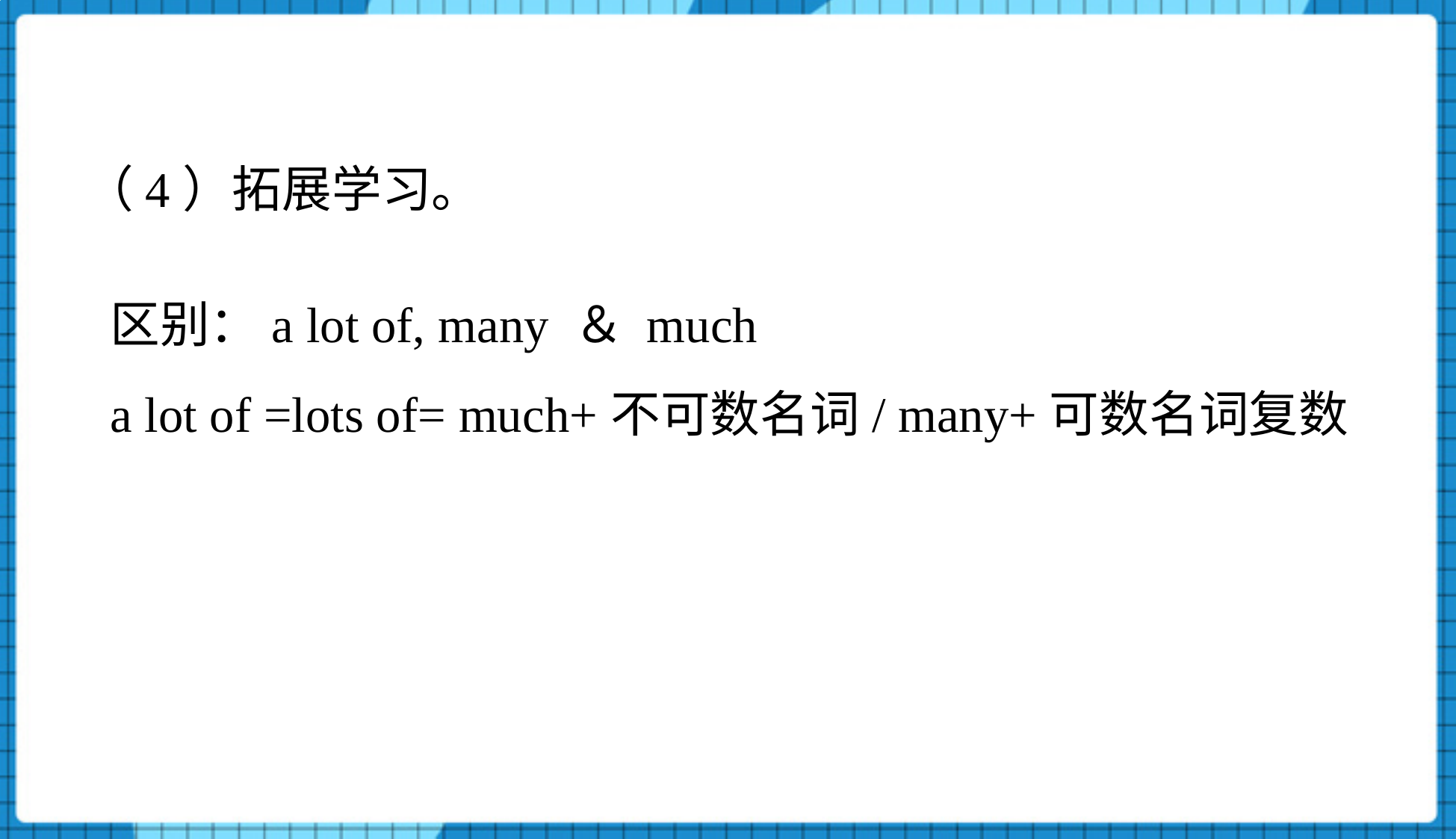

（4）拓展学习。
区别：a lot of, many ＆ much
a lot of =lots of= much+不可数名词/ many+可数名词复数